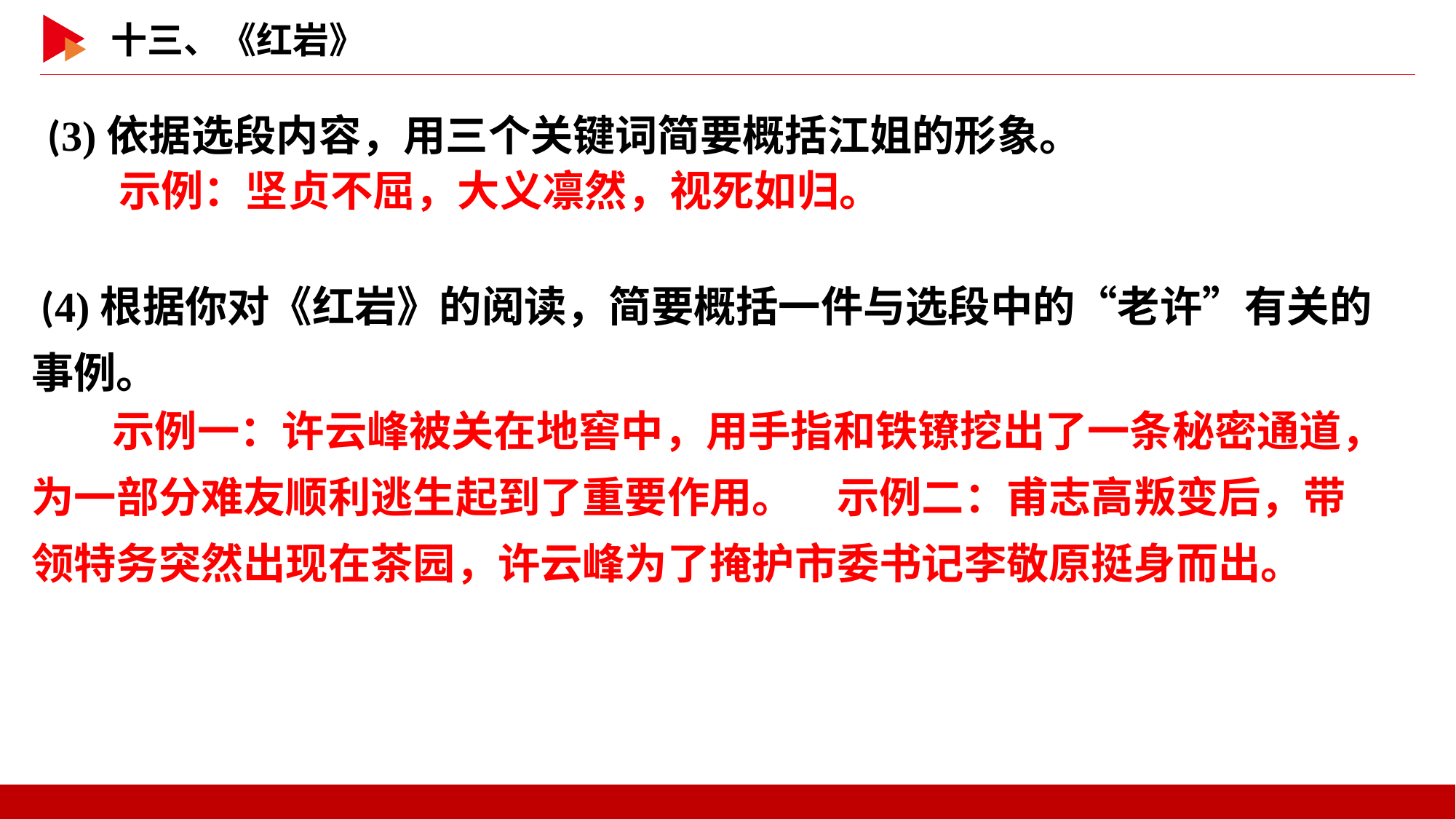

(3)依据选段内容，用三个关键词简要概括江姐的形象。

　示例：坚贞不屈，大义凛然，视死如归。
 (4)根据你对《红岩》的阅读，简要概括一件与选段中的“老许”有关的事例。

　    示例一：许云峰被关在地窖中，用手指和铁镣挖出了一条秘密通道，为一部分难友顺利逃生起到了重要作用。　示例二：甫志高叛变后，带领特务突然出现在茶园，许云峰为了掩护市委书记李敬原挺身而出。